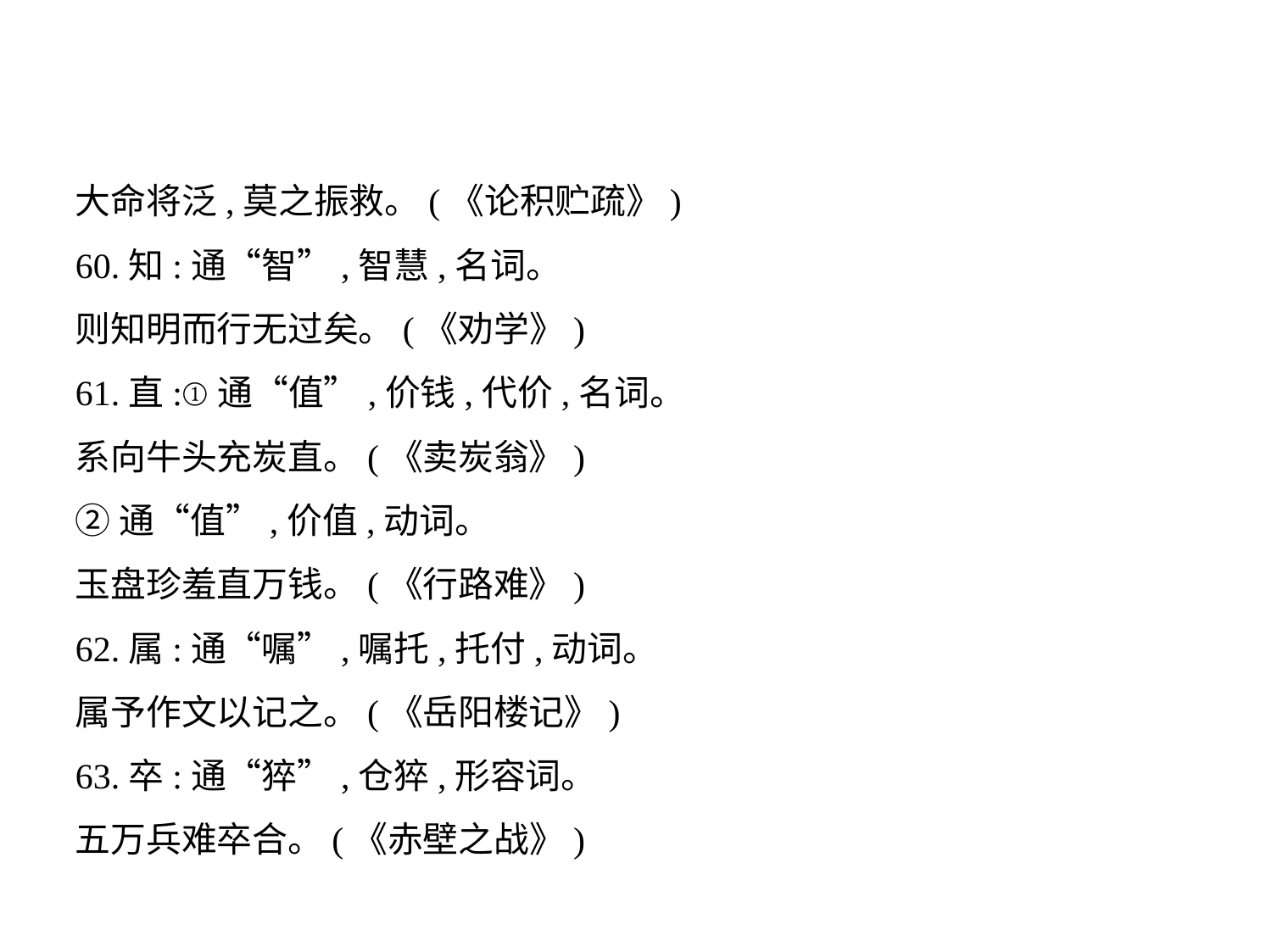

大命将泛,莫之振救。(《论积贮疏》)
60.知:通“智”,智慧,名词。
则知明而行无过矣。(《劝学》)
61.直:①通“值”,价钱,代价,名词。
系向牛头充炭直。(《卖炭翁》)
②通“值”,价值,动词。
玉盘珍羞直万钱。(《行路难》)
62.属:通“嘱”,嘱托,托付,动词。
属予作文以记之。(《岳阳楼记》)
63.卒:通“猝”,仓猝,形容词。
五万兵难卒合。(《赤壁之战》)